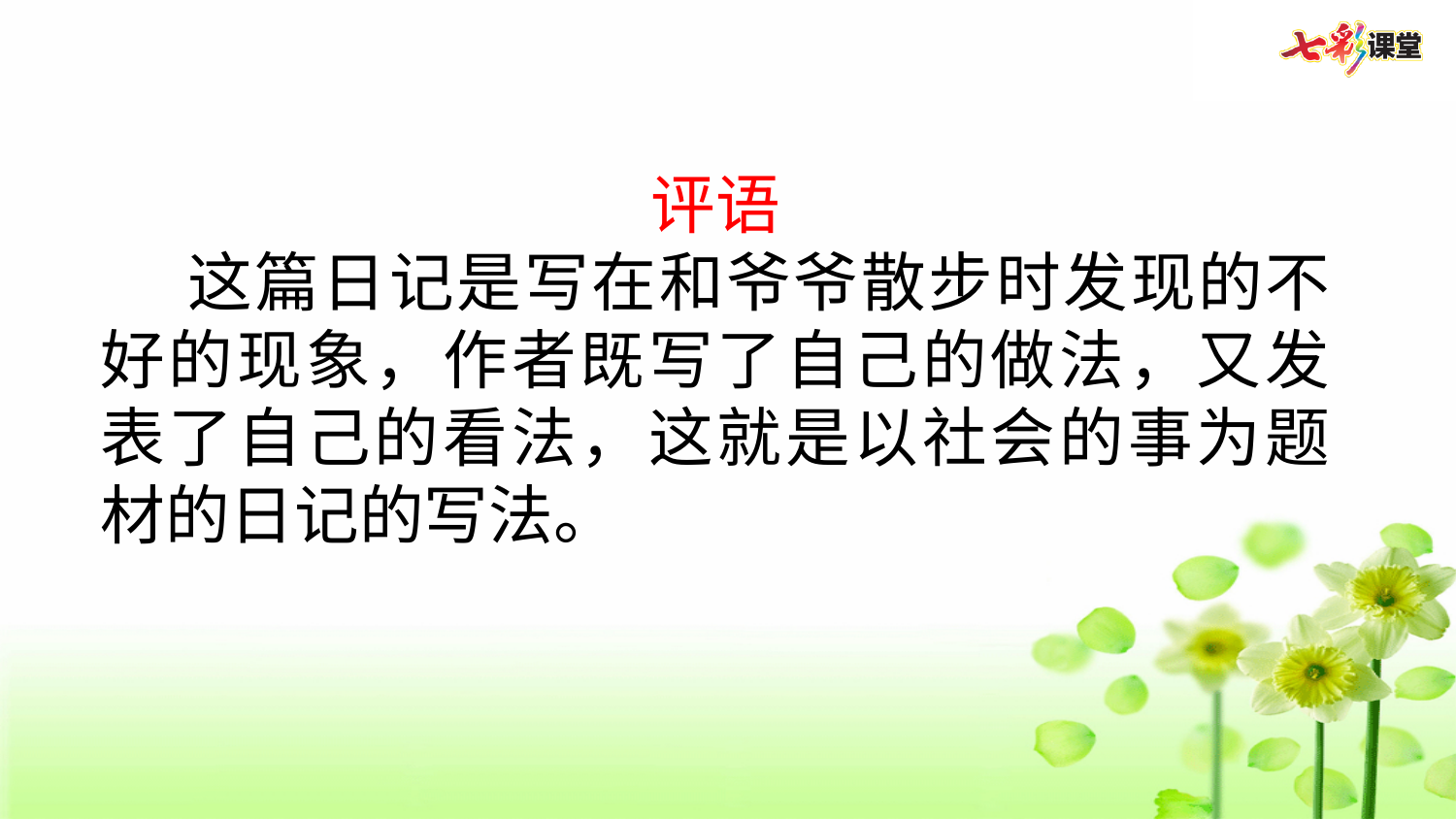

评语
    这篇日记是写在和爷爷散步时发现的不好的现象，作者既写了自己的做法，又发表了自己的看法，这就是以社会的事为题材的日记的写法。